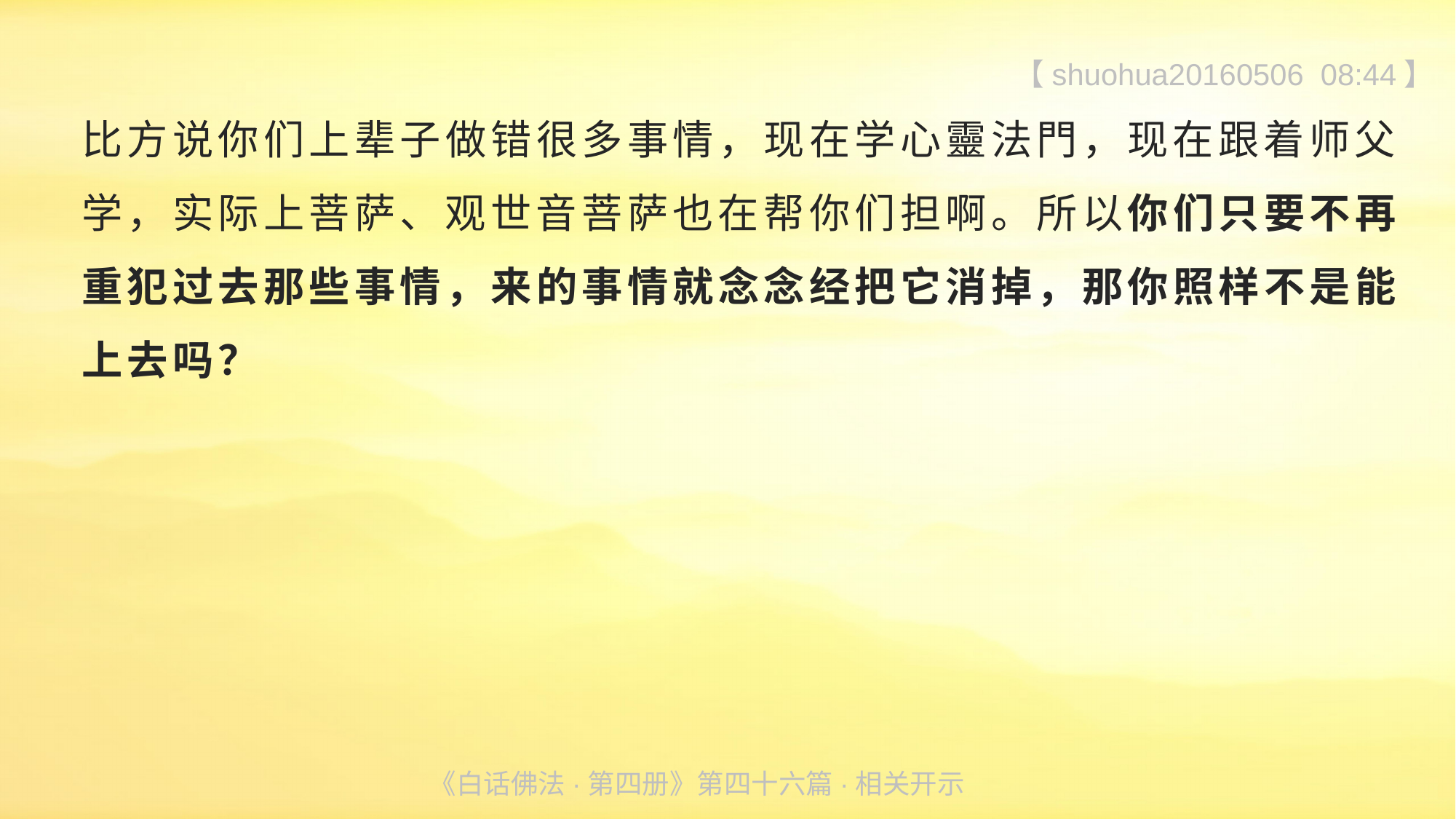

【shuohua20160506  08:44】
比方说你们上辈子做错很多事情，现在学心靈法門，现在跟着师父学，实际上菩萨、观世音菩萨也在帮你们担啊。所以你们只要不再重犯过去那些事情，来的事情就念念经把它消掉，那你照样不是能上去吗？

《白话佛法·第四册》第四十六篇·相关开示